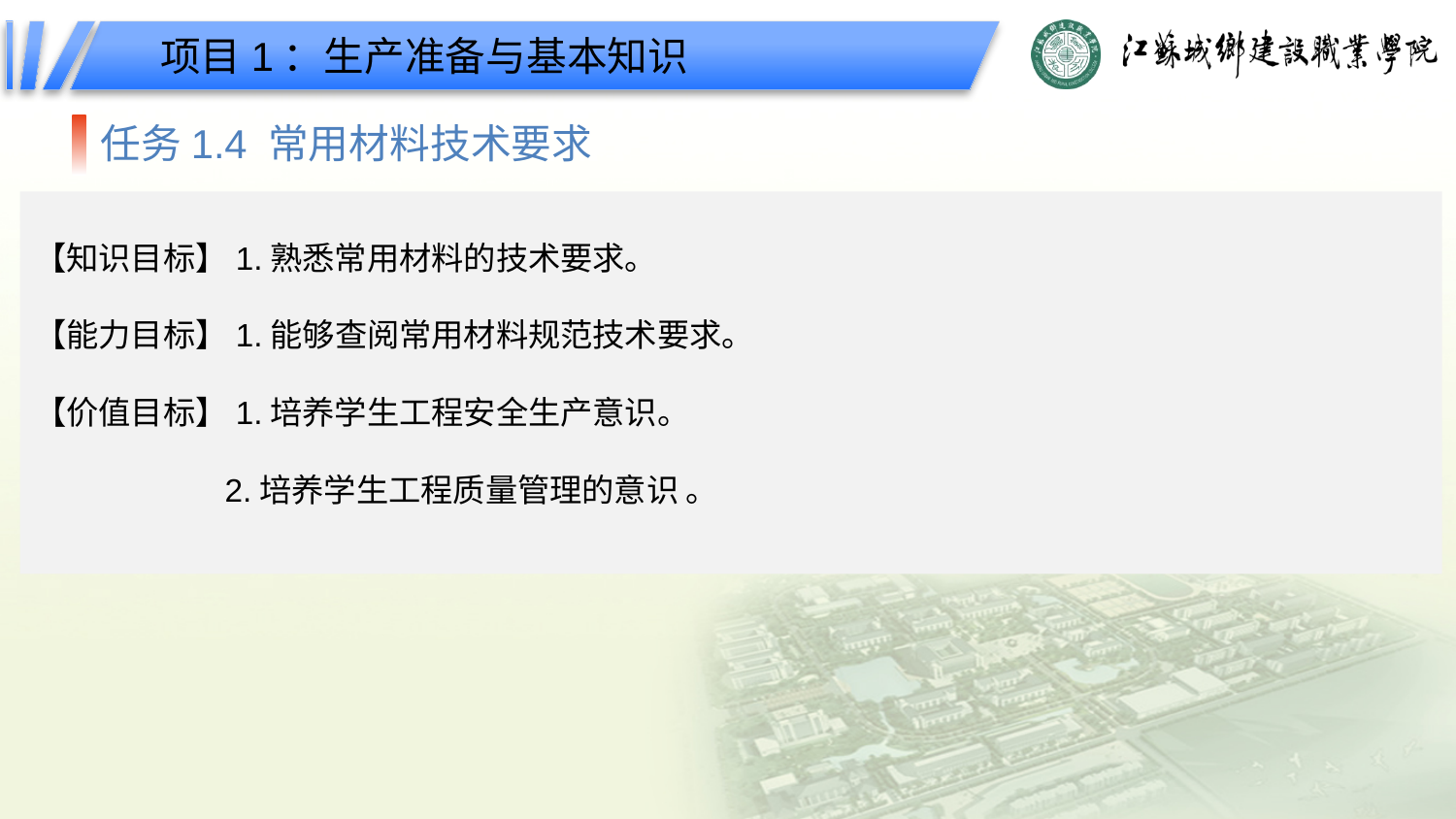

项目1：生产准备与基本知识
任务1.4 常用材料技术要求

【知识目标】1.熟悉常用材料的技术要求。
【能力目标】1.能够查阅常用材料规范技术要求。
【价值目标】1.培养学生工程安全生产意识。
     2.培养学生工程质量管理的意识 。